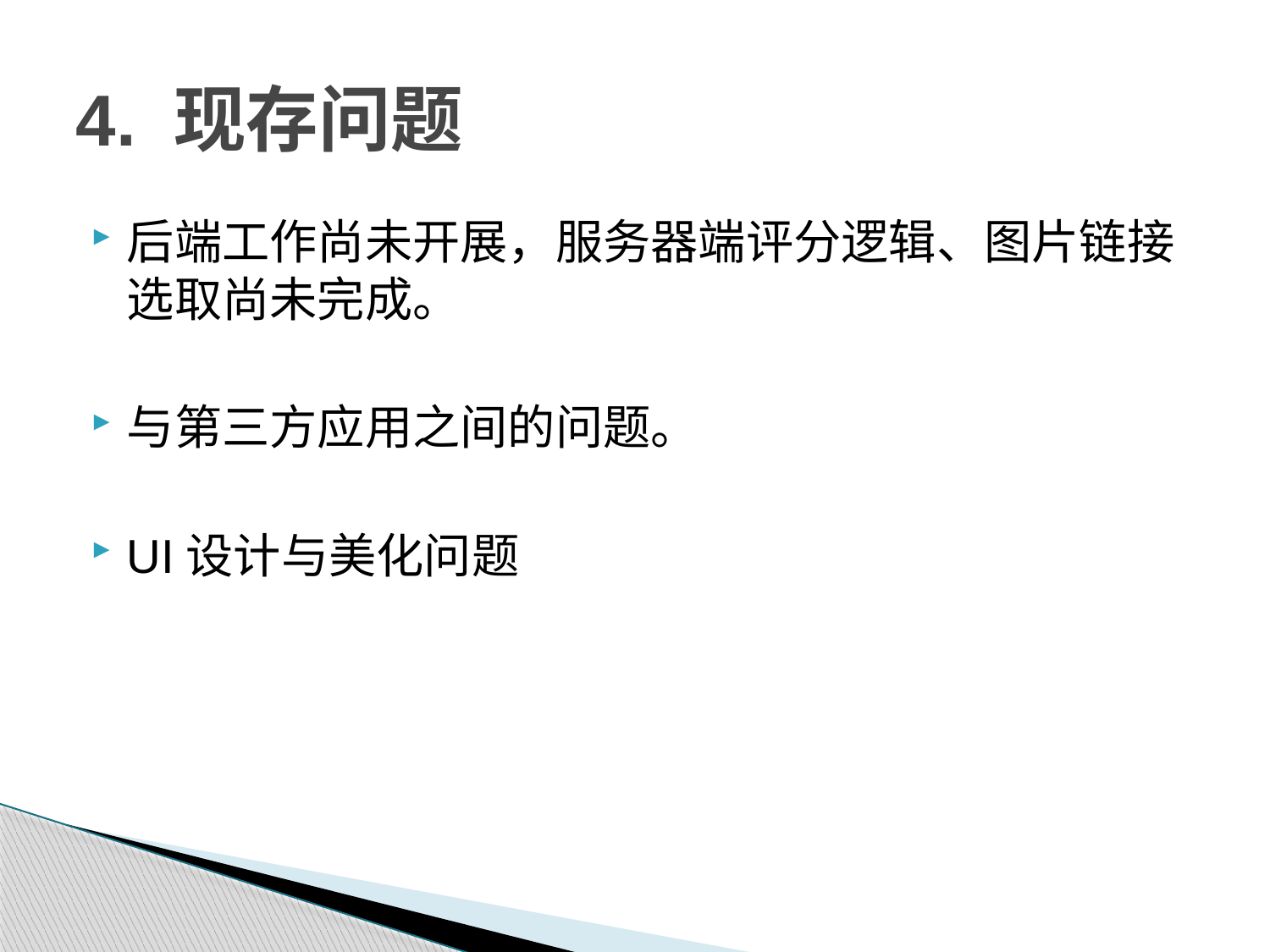

# 4. 现存问题
后端工作尚未开展，服务器端评分逻辑、图片链接选取尚未完成。

与第三方应用之间的问题。

UI设计与美化问题